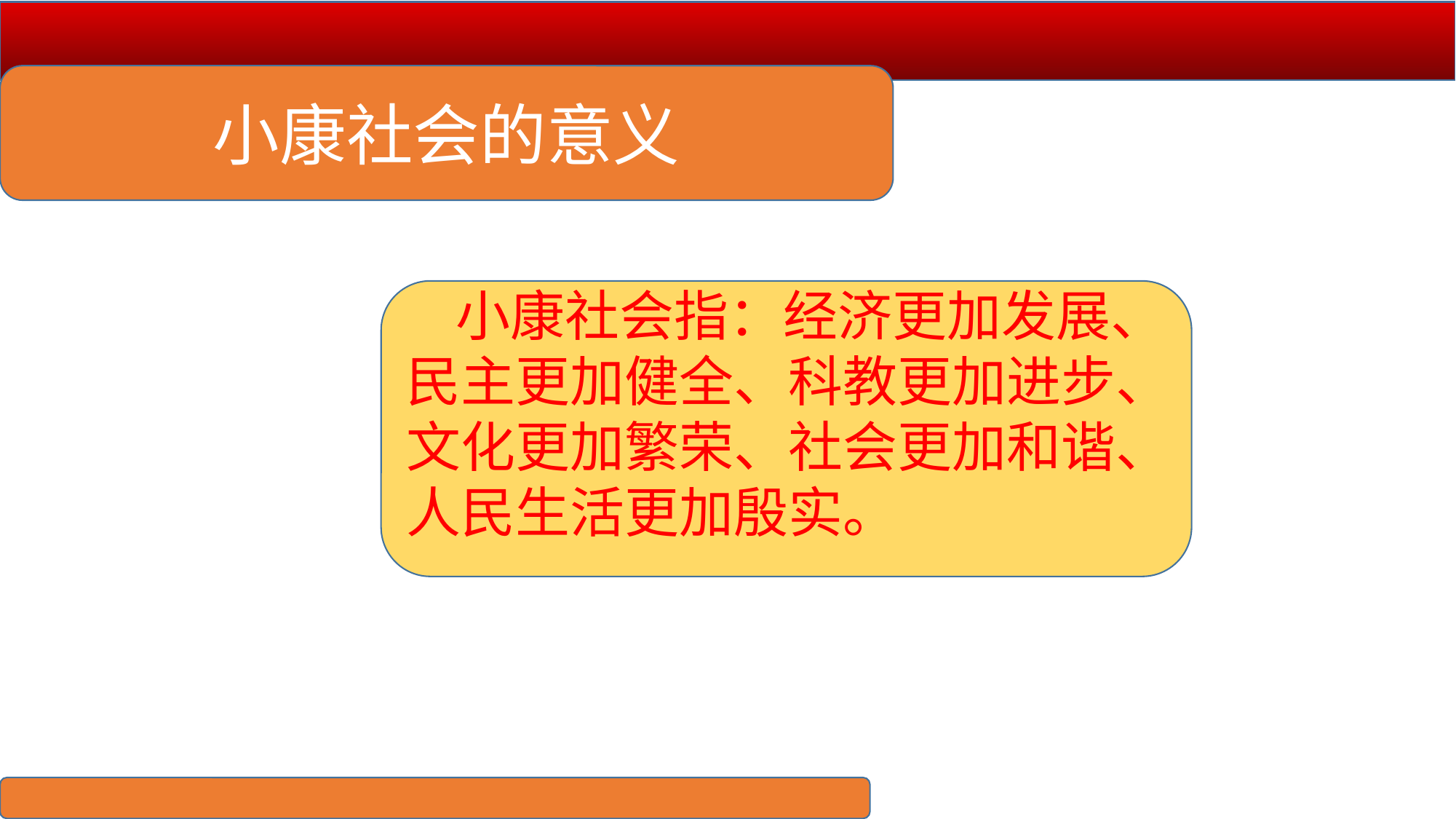

小康社会的意义

       小康社会指：经济更加发展、民主更加健全、科教更加进步、文化更加繁荣、社会更加和谐、人民生活更加殷实。